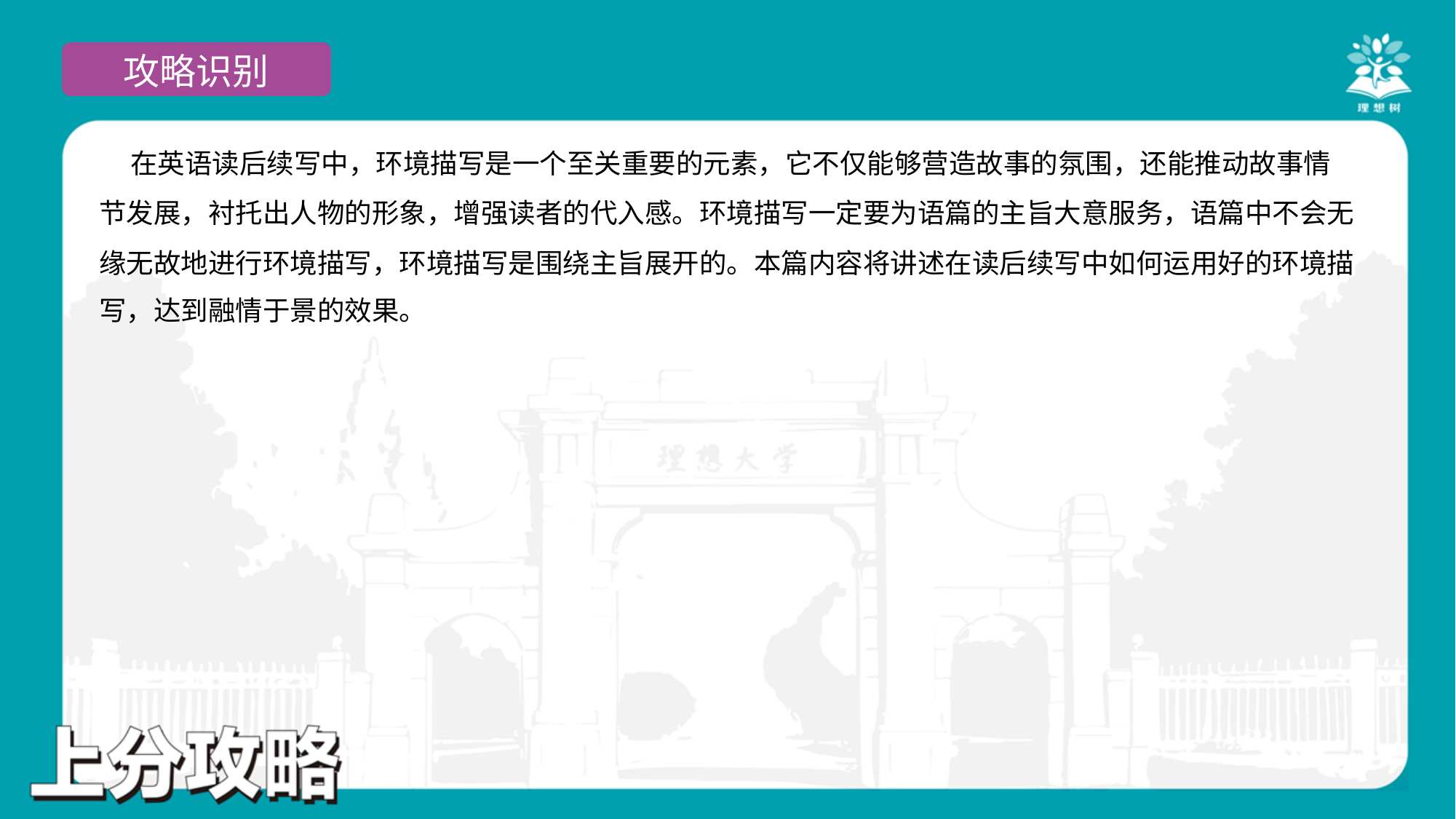

在英语读后续写中，环境描写是一个至关重要的元素，它不仅能够营造故事的氛围，还能推动故事情
节发展，衬托出人物的形象，增强读者的代入感。环境描写一定要为语篇的主旨大意服务，语篇中不会无
缘无故地进行环境描写，环境描写是围绕主旨展开的。本篇内容将讲述在读后续写中如何运用好的环境描
写，达到融情于景的效果。